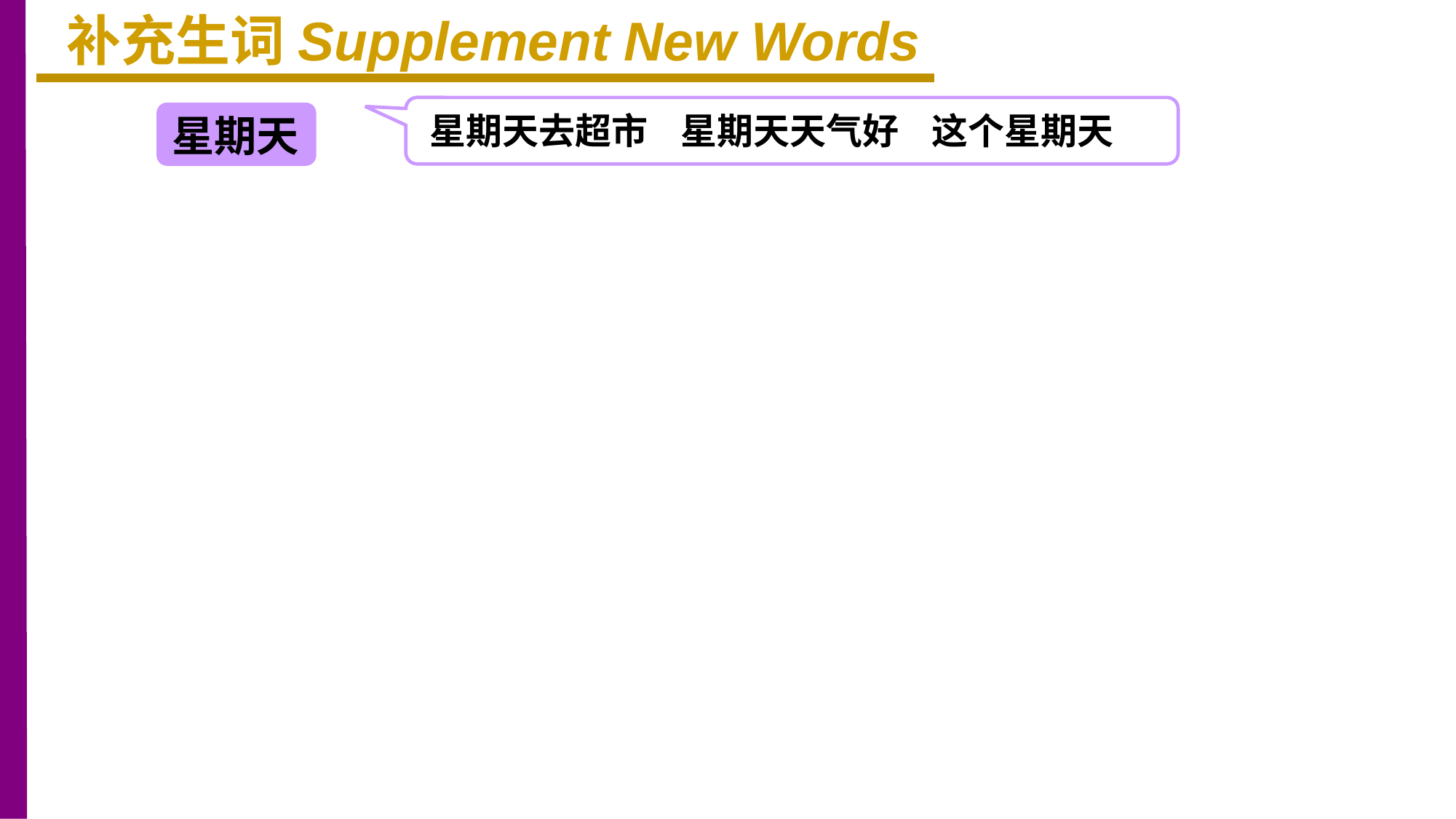

补充生词Supplement New Words

星期天去超市    星期天天气好    这个星期天
星期天